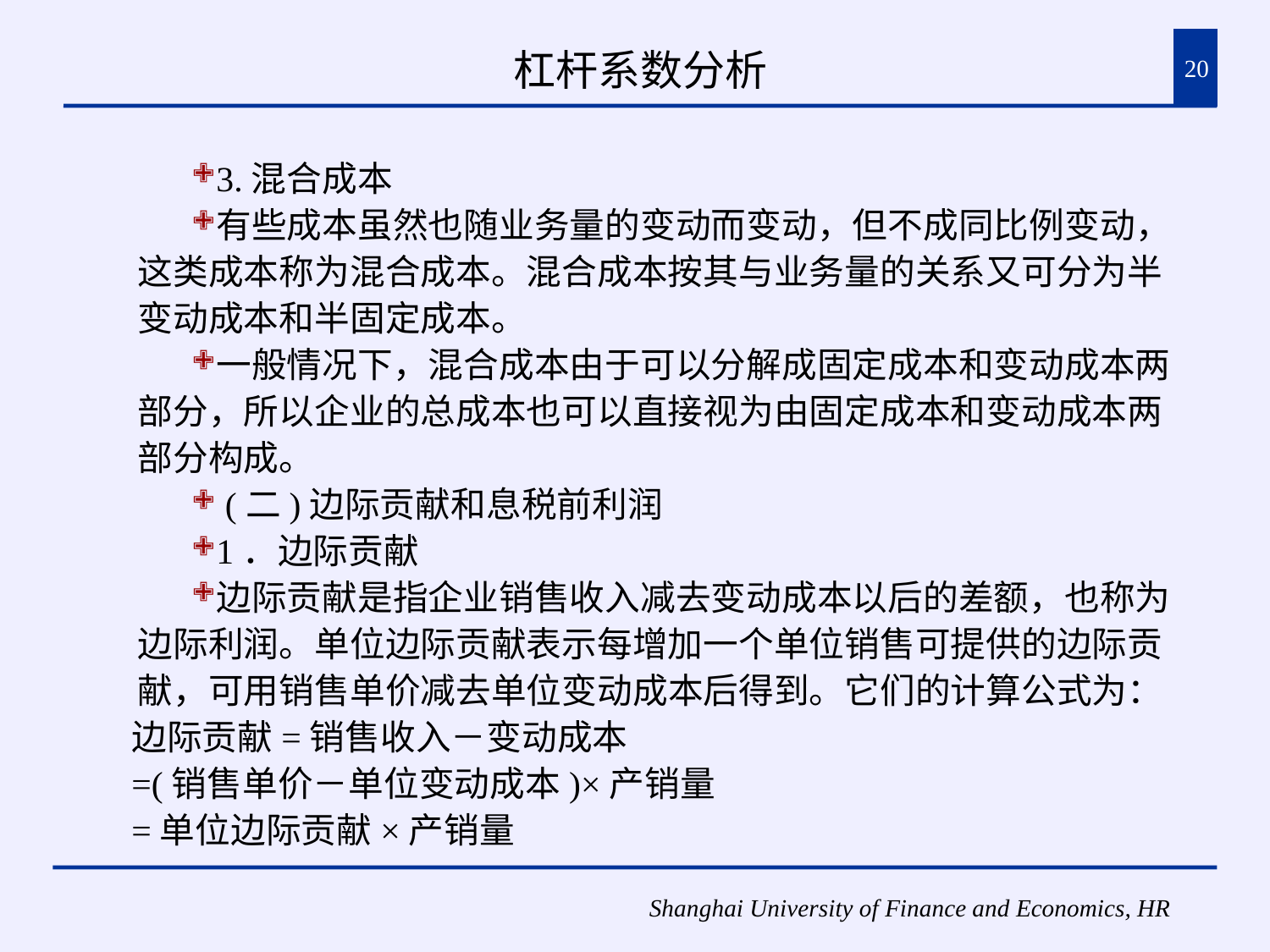

# 杠杆系数分析
20
3.混合成本
有些成本虽然也随业务量的变动而变动，但不成同比例变动，这类成本称为混合成本。混合成本按其与业务量的关系又可分为半变动成本和半固定成本。
一般情况下，混合成本由于可以分解成固定成本和变动成本两部分，所以企业的总成本也可以直接视为由固定成本和变动成本两部分构成。
 (二)边际贡献和息税前利润
1．边际贡献
边际贡献是指企业销售收入减去变动成本以后的差额，也称为边际利润。单位边际贡献表示每增加一个单位销售可提供的边际贡献，可用销售单价减去单位变动成本后得到。它们的计算公式为：
边际贡献=销售收入－变动成本
=(销售单价－单位变动成本)×产销量
=单位边际贡献×产销量